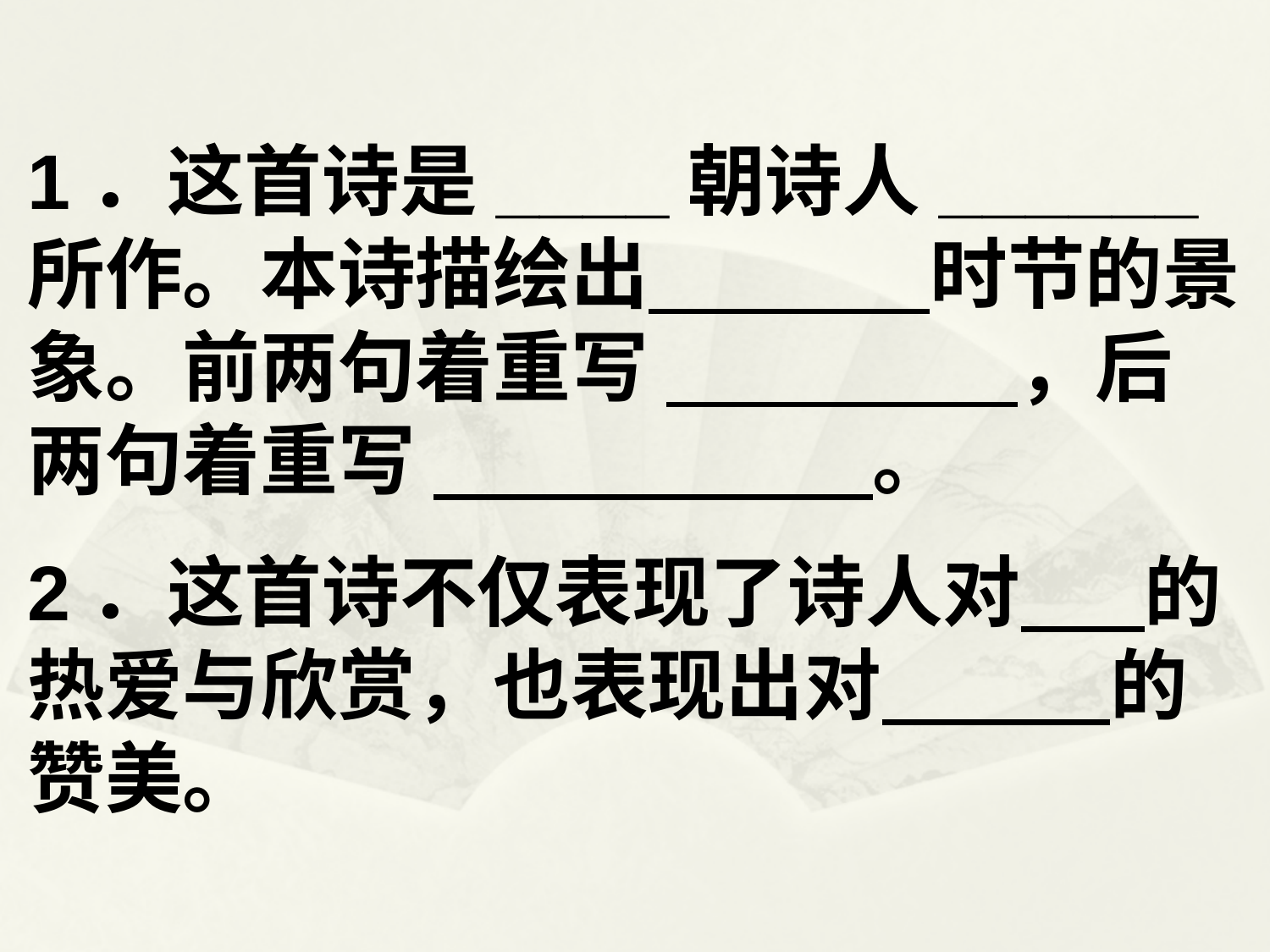

1．这首诗是____朝诗人______所作。本诗描绘出                时节的景象。前两句着重写                     ，后两句着重写                          。
2．这首诗不仅表现了诗人对       的热爱与欣赏，也表现出对             的赞美。